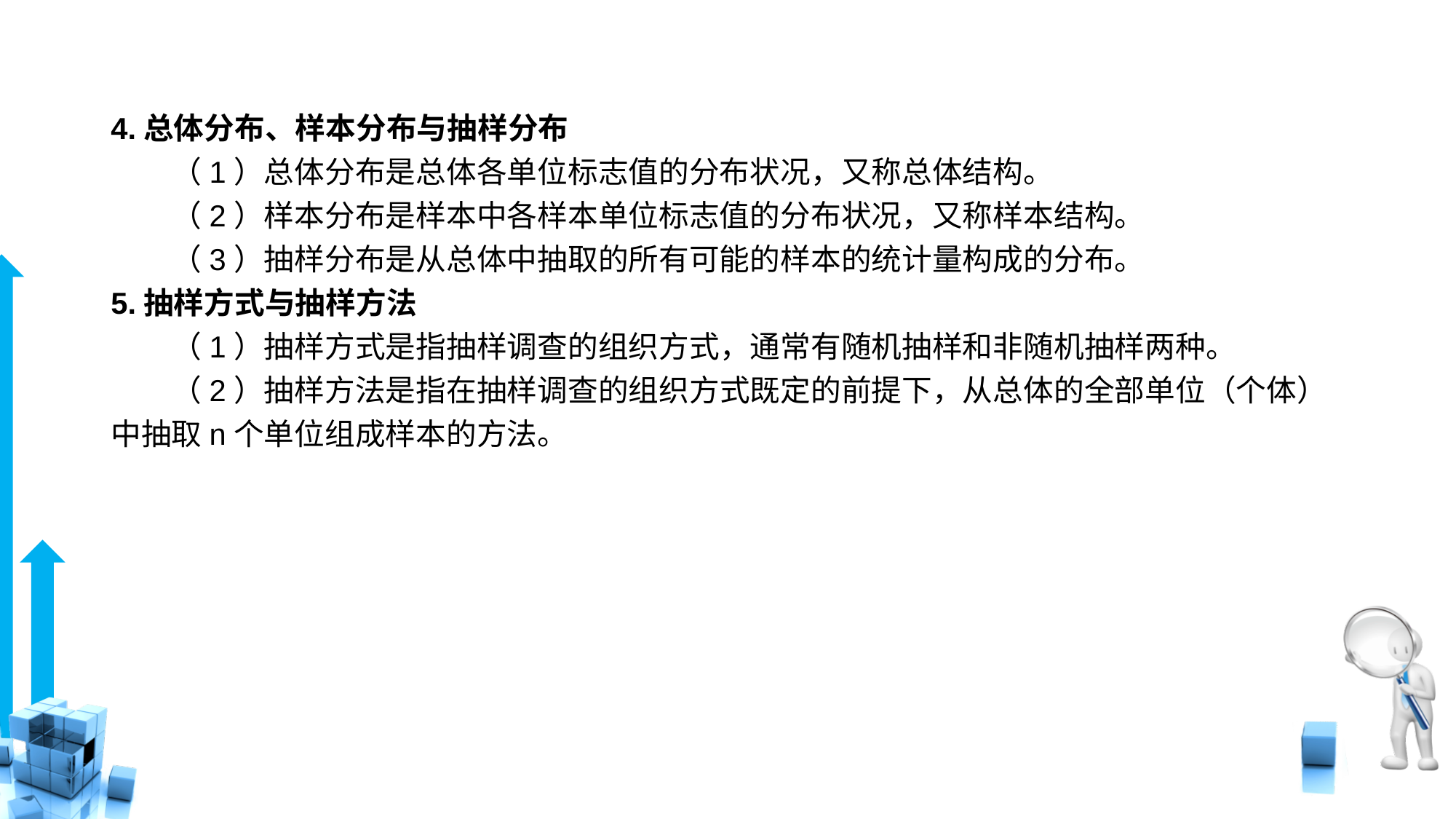

# 4.总体分布、样本分布与抽样分布
　　（1）总体分布是总体各单位标志值的分布状况，又称总体结构。
　　（2）样本分布是样本中各样本单位标志值的分布状况，又称样本结构。
　　（3）抽样分布是从总体中抽取的所有可能的样本的统计量构成的分布。
5.抽样方式与抽样方法
　　（1）抽样方式是指抽样调查的组织方式，通常有随机抽样和非随机抽样两种。
　　（2）抽样方法是指在抽样调查的组织方式既定的前提下，从总体的全部单位（个体）中抽取n个单位组成样本的方法。